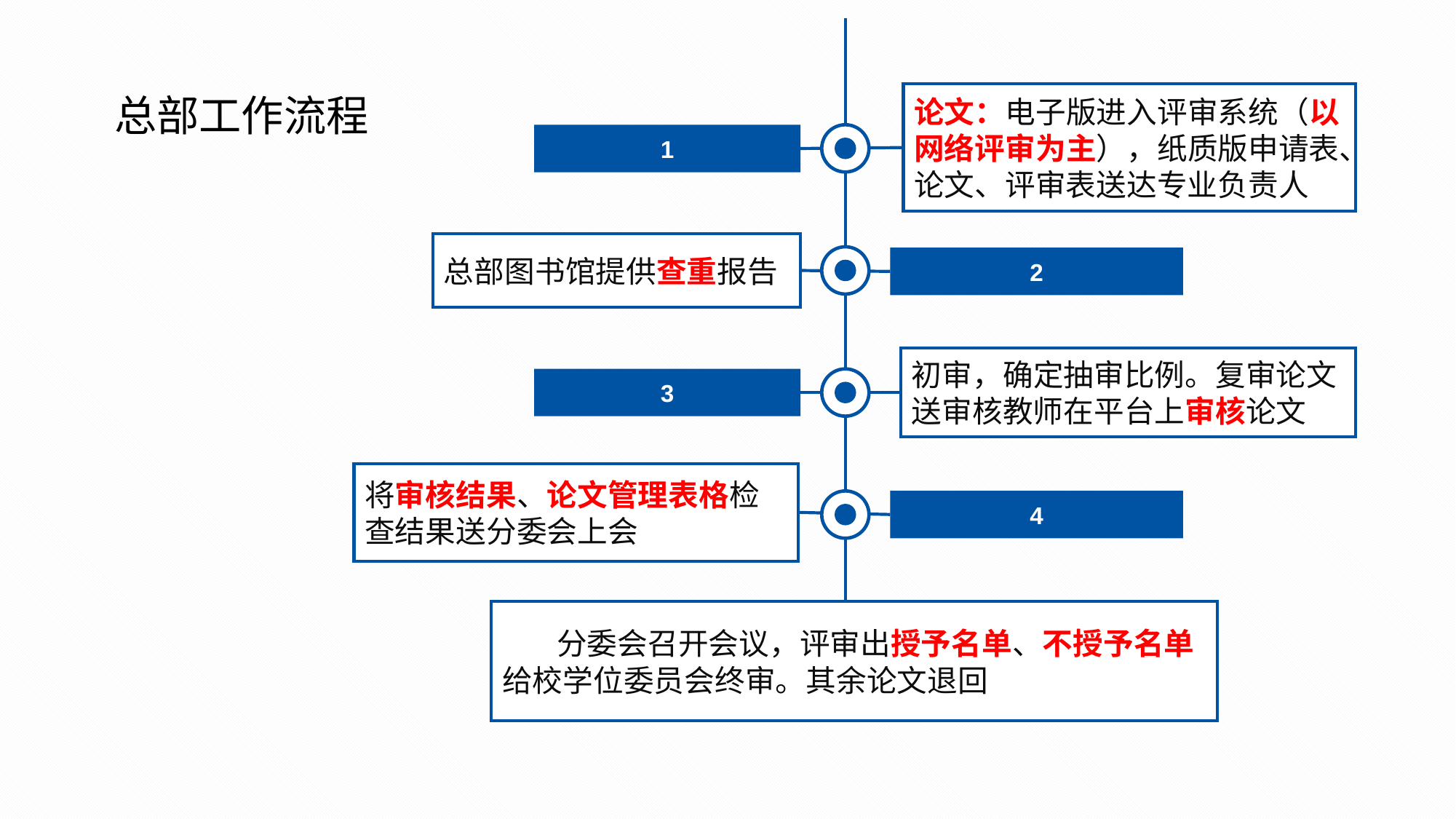

总部工作流程
论文：电子版进入评审系统（以网络评审为主），纸质版申请表、论文、评审表送达专业负责人
1

总部图书馆提供查重报告

2
初审，确定抽审比例。复审论文送审核教师在平台上审核论文
3

将审核结果、论文管理表格检查结果送分委会上会
4

分委会召开会议，评审出授予名单、不授予名单给校学位委员会终审。其余论文退回